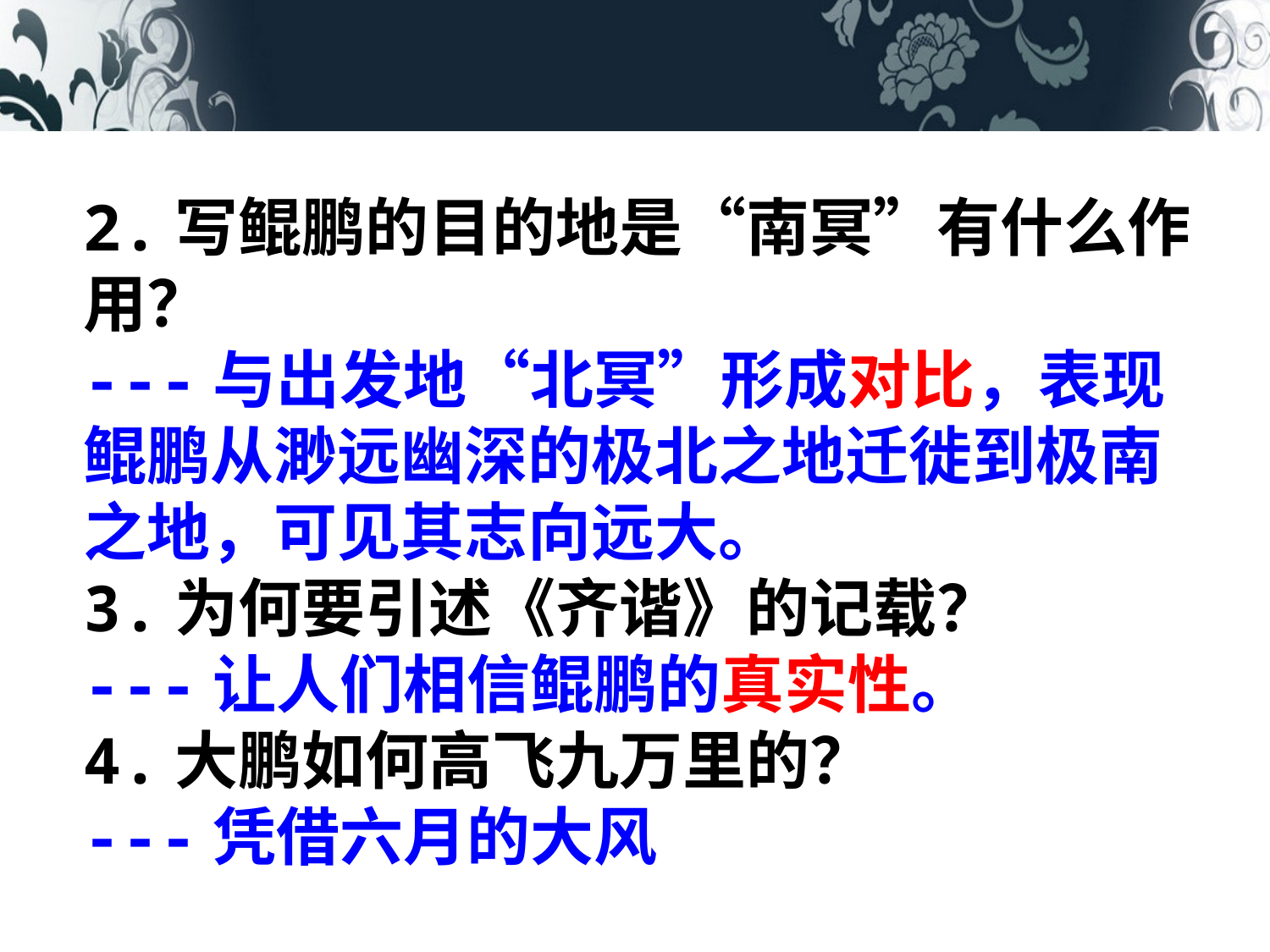

2.写鲲鹏的目的地是“南冥”有什么作用？
---与出发地“北冥”形成对比，表现鲲鹏从渺远幽深的极北之地迁徙到极南之地，可见其志向远大。
3.为何要引述《齐谐》的记载？
---让人们相信鲲鹏的真实性。
4.大鹏如何高飞九万里的？
---凭借六月的大风